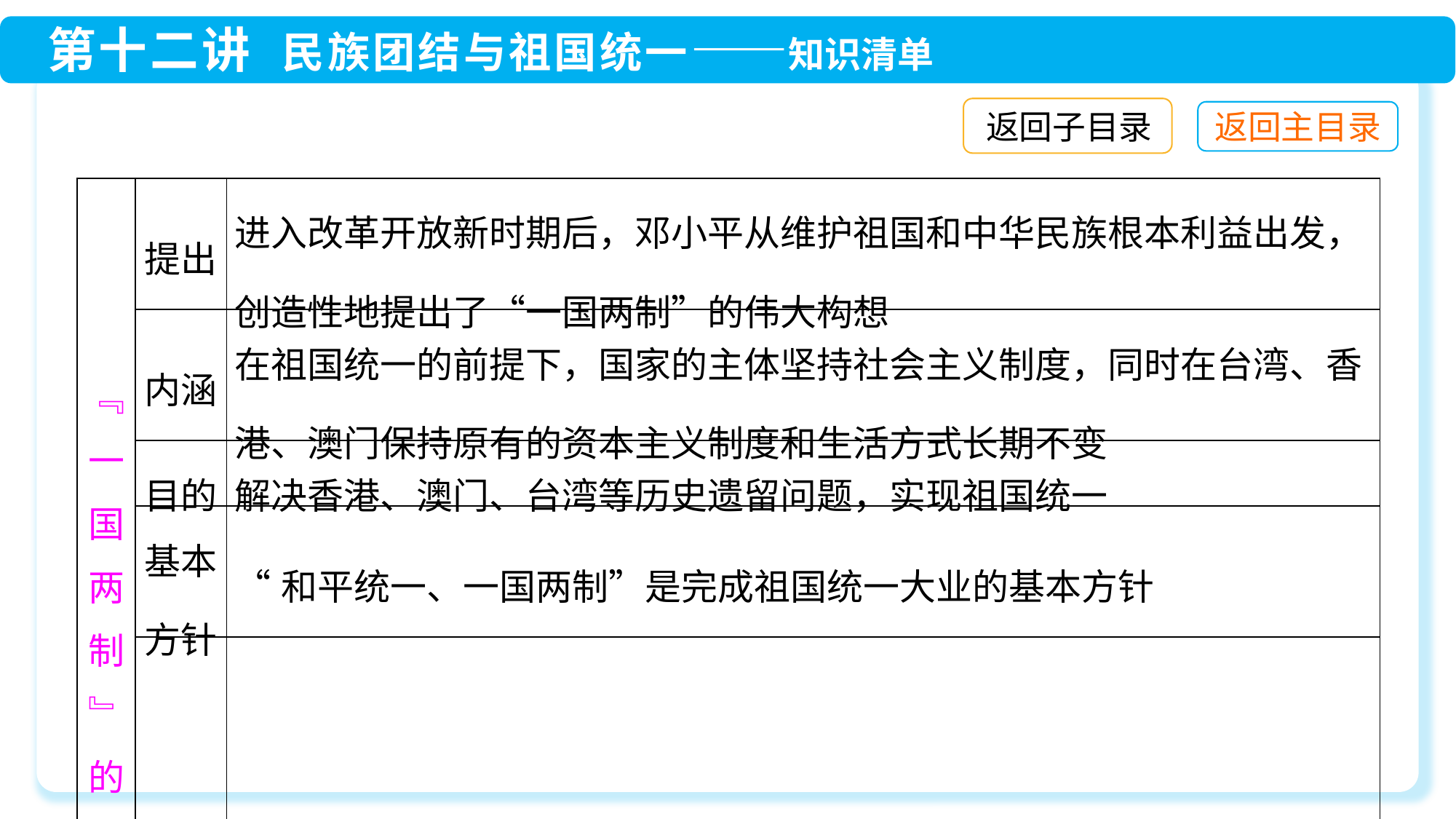

返回子目录
| ﹃一国两制﹄ 的构想 | 提出 | 进入改革开放新时期后，邓小平从维护祖国和中华民族根本利益出发，创造性地提出了“一国两制”的伟大构想 |
| --- | --- | --- |
|  | 内涵 | 在祖国统一的前提下，国家的主体坚持社会主义制度，同时在台湾、香港、澳门保持原有的资本主义制度和生活方式长期不变 |
|  | 目的 | 解决香港、澳门、台湾等历史遗留问题，实现祖国统一 |
|  | 基本方针 | “和平统一、一国两制”是完成祖国统一大业的基本方针 |
|  | 意义 | ①为实现祖国统一大业指明了方向；②促成了香港、澳门回归；③为国际上解决类似历史遗留问题提供了借鉴、范例 |